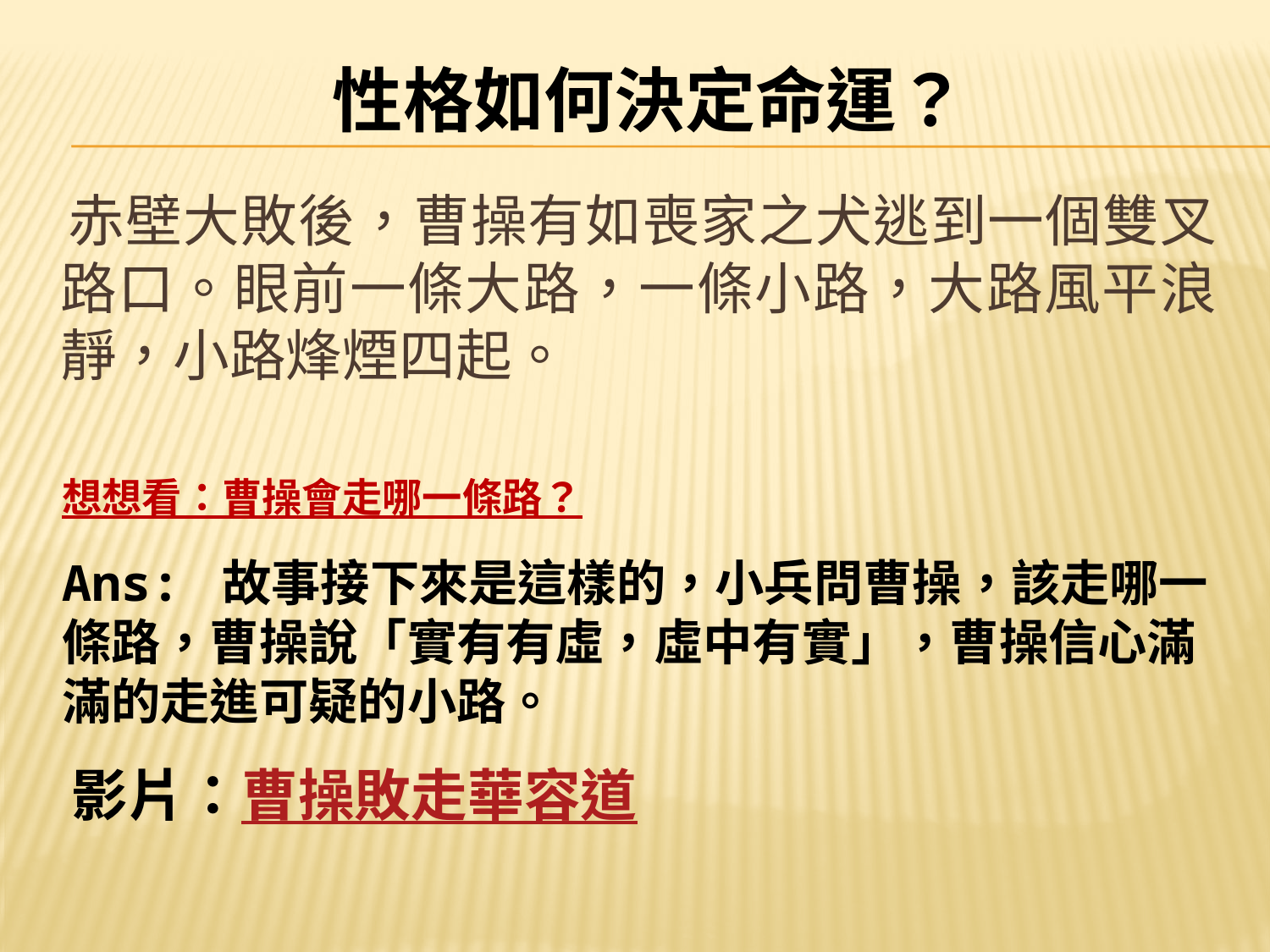

性格如何決定命運？
   赤壁大敗後，曹操有如喪家之犬逃到一個雙叉路口。眼前一條大路，一條小路，大路風平浪靜，小路烽煙四起。
# 想想看：曹操會走哪一條路？
Ans: 故事接下來是這樣的，小兵問曹操，該走哪一條路，曹操說「實有有虛，虛中有實」，曹操信心滿滿的走進可疑的小路。
影片：曹操敗走華容道